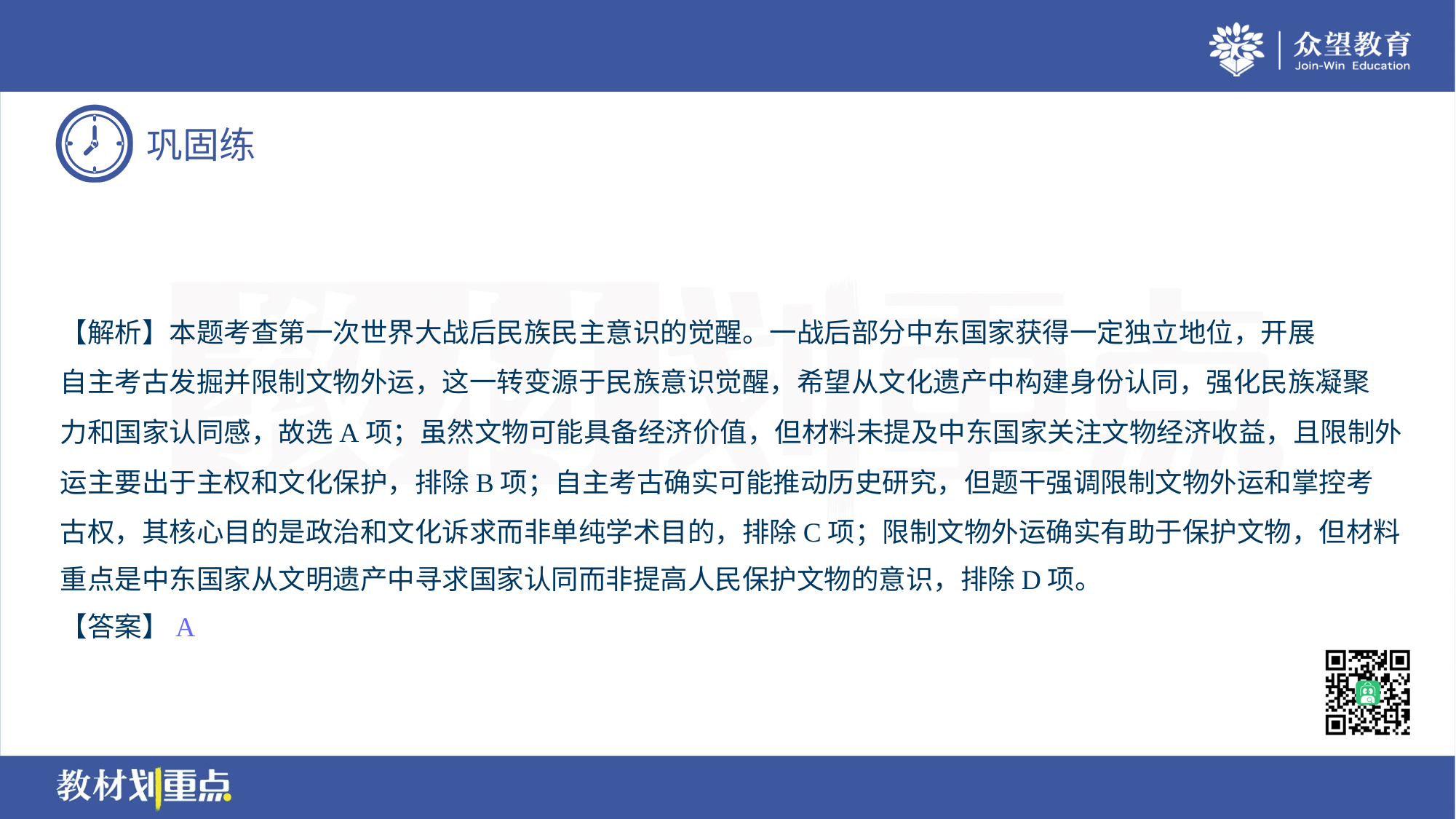

【解析】本题考查第一次世界大战后民族民主意识的觉醒。一战后部分中东国家获得一定独立地位，开展
自主考古发掘并限制文物外运，这一转变源于民族意识觉醒，希望从文化遗产中构建身份认同，强化民族凝聚
力和国家认同感，故选A项；虽然文物可能具备经济价值，但材料未提及中东国家关注文物经济收益，且限制外
运主要出于主权和文化保护，排除B项；自主考古确实可能推动历史研究，但题干强调限制文物外运和掌控考
古权，其核心目的是政治和文化诉求而非单纯学术目的，排除C项；限制文物外运确实有助于保护文物，但材料
重点是中东国家从文明遗产中寻求国家认同而非提高人民保护文物的意识，排除D项。
【答案】A